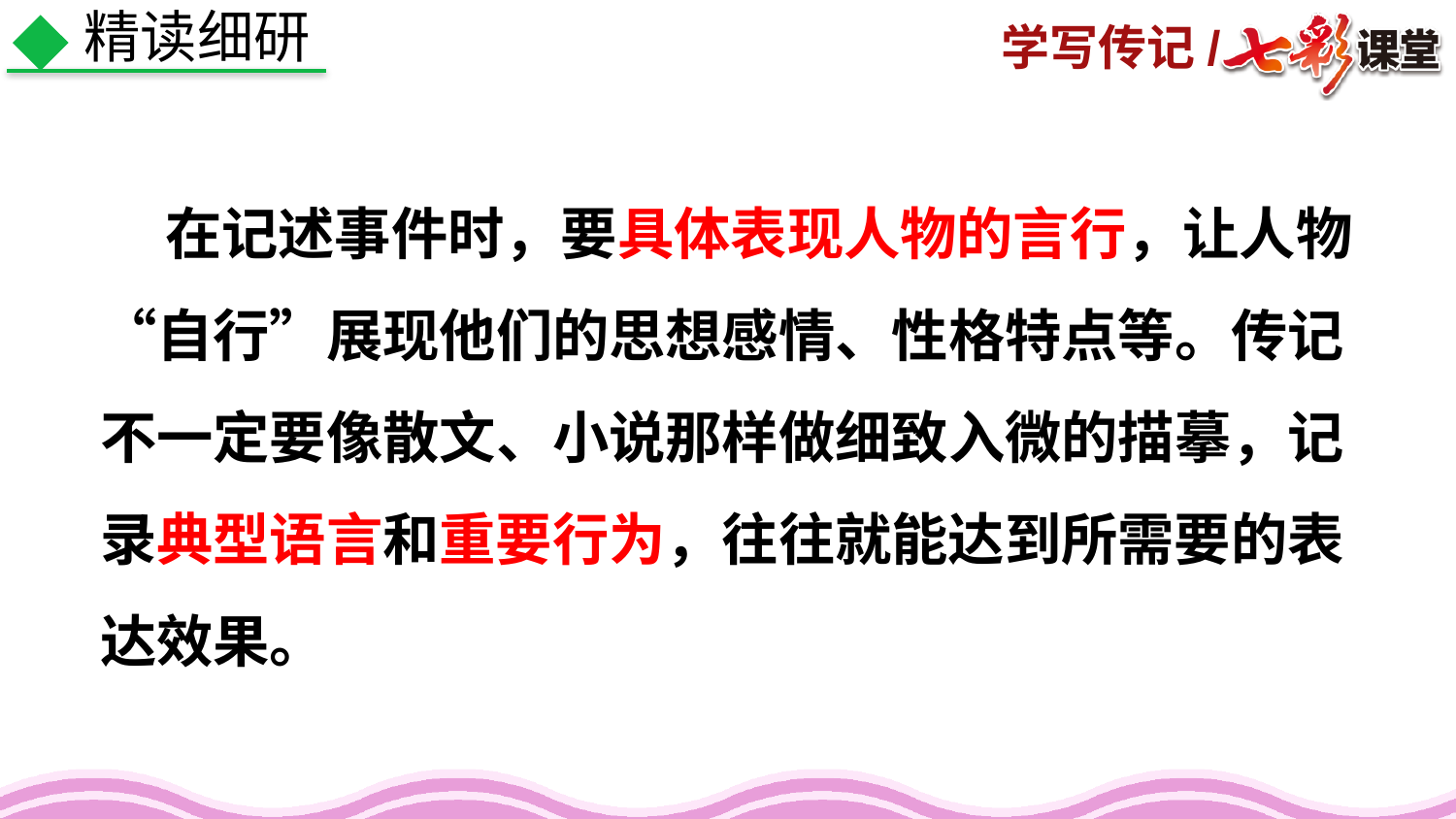

精读细研

    在记述事件时，要具体表现人物的言行，让人物“自行”展现他们的思想感情、性格特点等。传记不一定要像散文、小说那样做细致入微的描摹，记录典型语言和重要行为，往往就能达到所需要的表达效果。